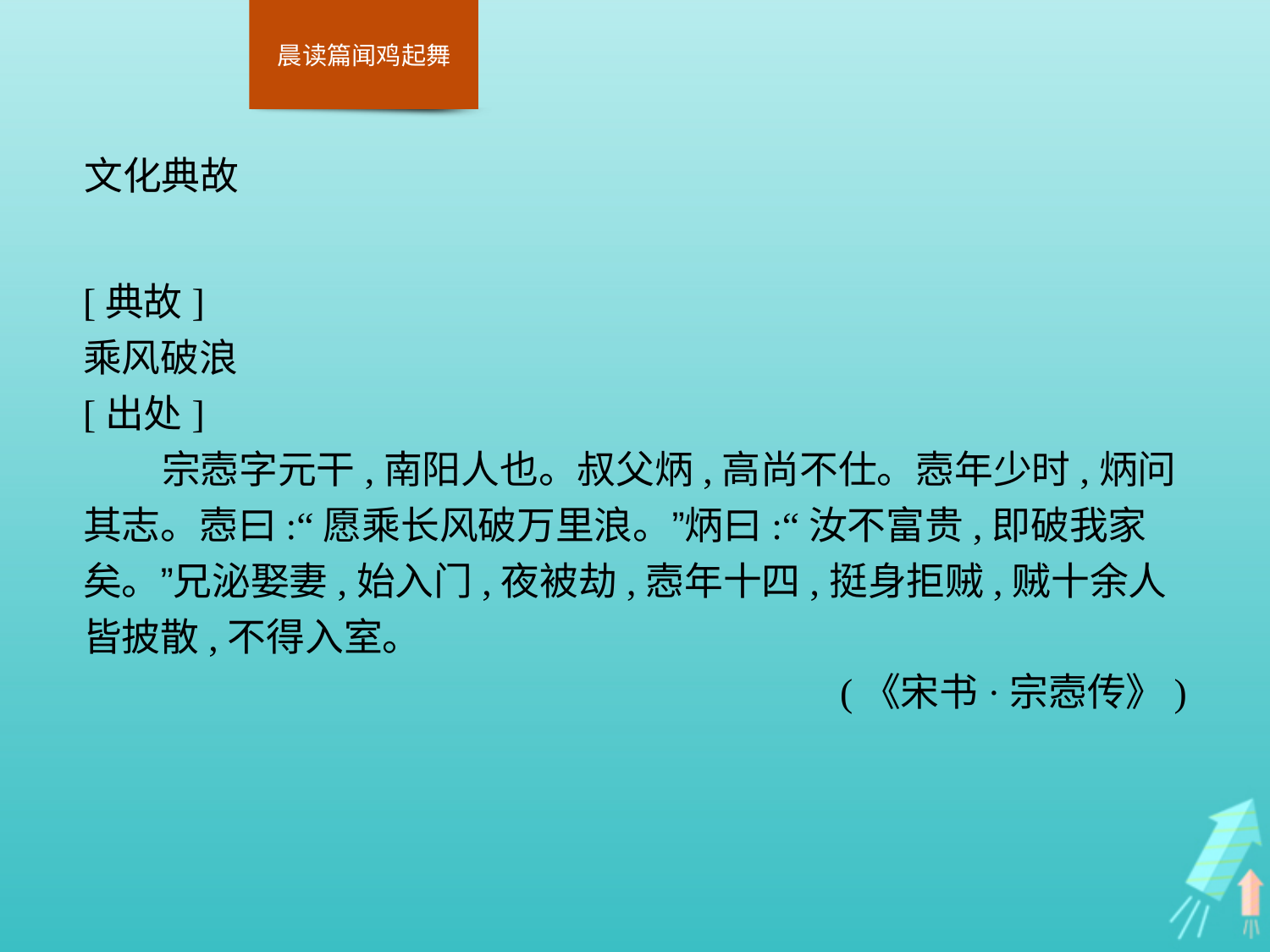

文化典故
[典故]
乘风破浪
[出处]
        宗悫字元干,南阳人也。叔父炳,高尚不仕。悫年少时,炳问其志。悫曰:“愿乘长风破万里浪。”炳曰:“汝不富贵,即破我家矣。”兄泌娶妻,始入门,夜被劫,悫年十四,挺身拒贼,贼十余人皆披散,不得入室。
(《宋书·宗悫传》)